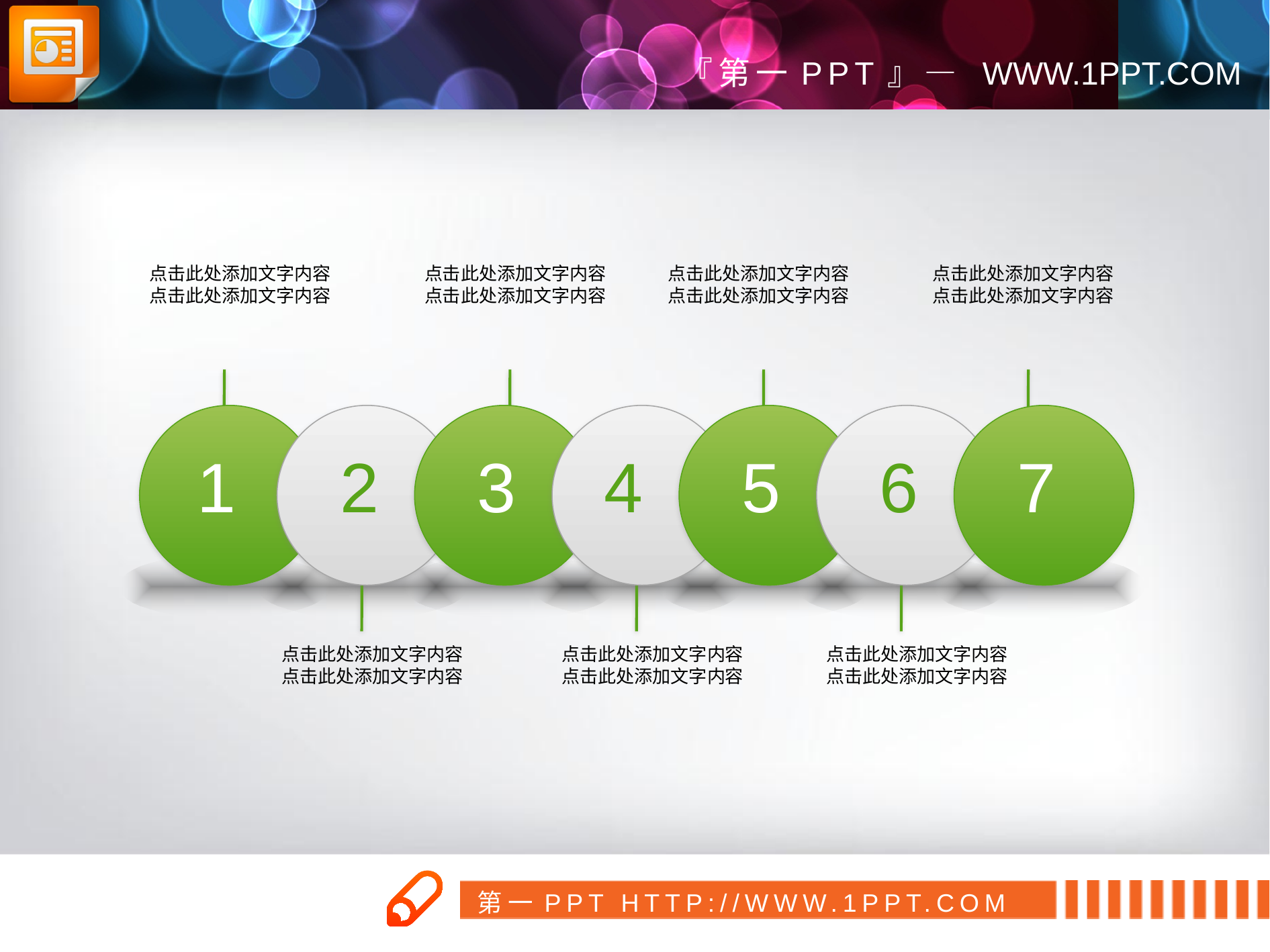

点击此处添加文字内容
点击此处添加文字内容
点击此处添加文字内容
点击此处添加文字内容
点击此处添加文字内容
点击此处添加文字内容
点击此处添加文字内容
点击此处添加文字内容

1
2
3
4
5
6
7

点击此处添加文字内容
点击此处添加文字内容
点击此处添加文字内容
点击此处添加文字内容
点击此处添加文字内容
点击此处添加文字内容